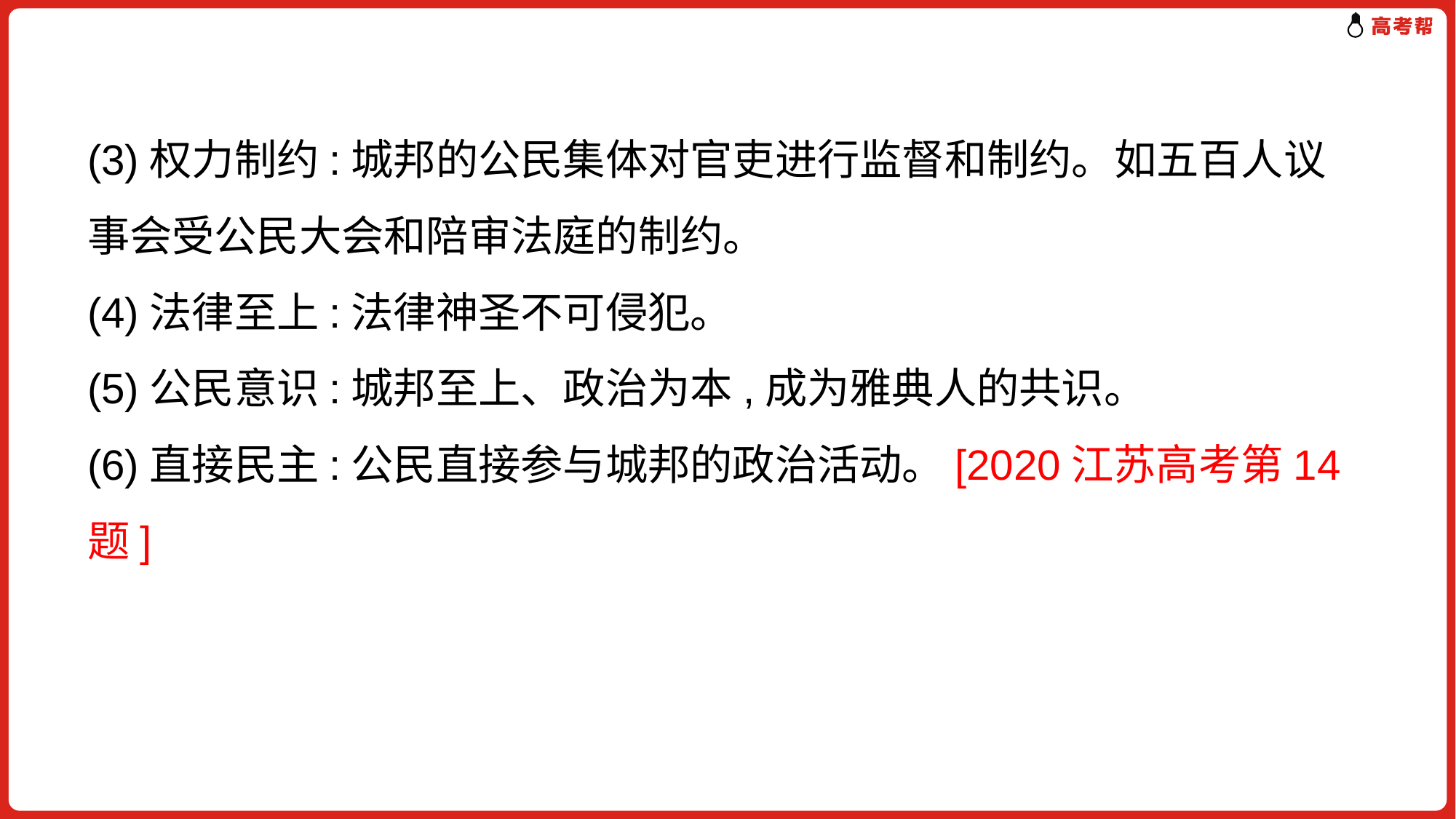

(3)权力制约:城邦的公民集体对官吏进行监督和制约。如五百人议事会受公民大会和陪审法庭的制约。
(4)法律至上:法律神圣不可侵犯。
(5)公民意识:城邦至上、政治为本,成为雅典人的共识。
(6)直接民主:公民直接参与城邦的政治活动。[2020江苏高考第14题]